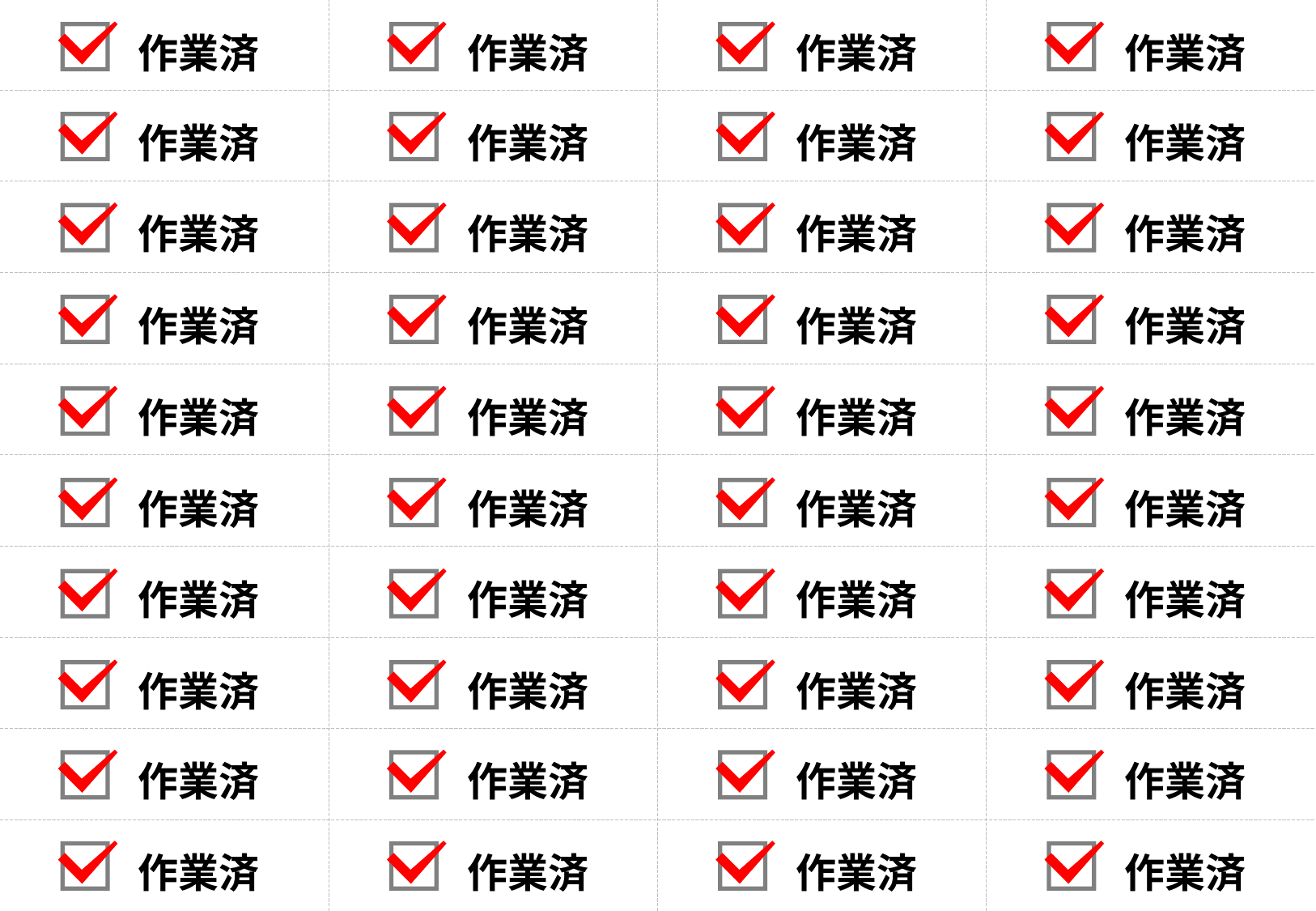

作業済
作業済
作業済
作業済

作業済
作業済
作業済
作業済

作業済
作業済
作業済
作業済

作業済
作業済
作業済
作業済

作業済
作業済
作業済
作業済

作業済
作業済
作業済
作業済

作業済
作業済
作業済
作業済

作業済
作業済
作業済
作業済

作業済
作業済
作業済
作業済

作業済
作業済
作業済
作業済